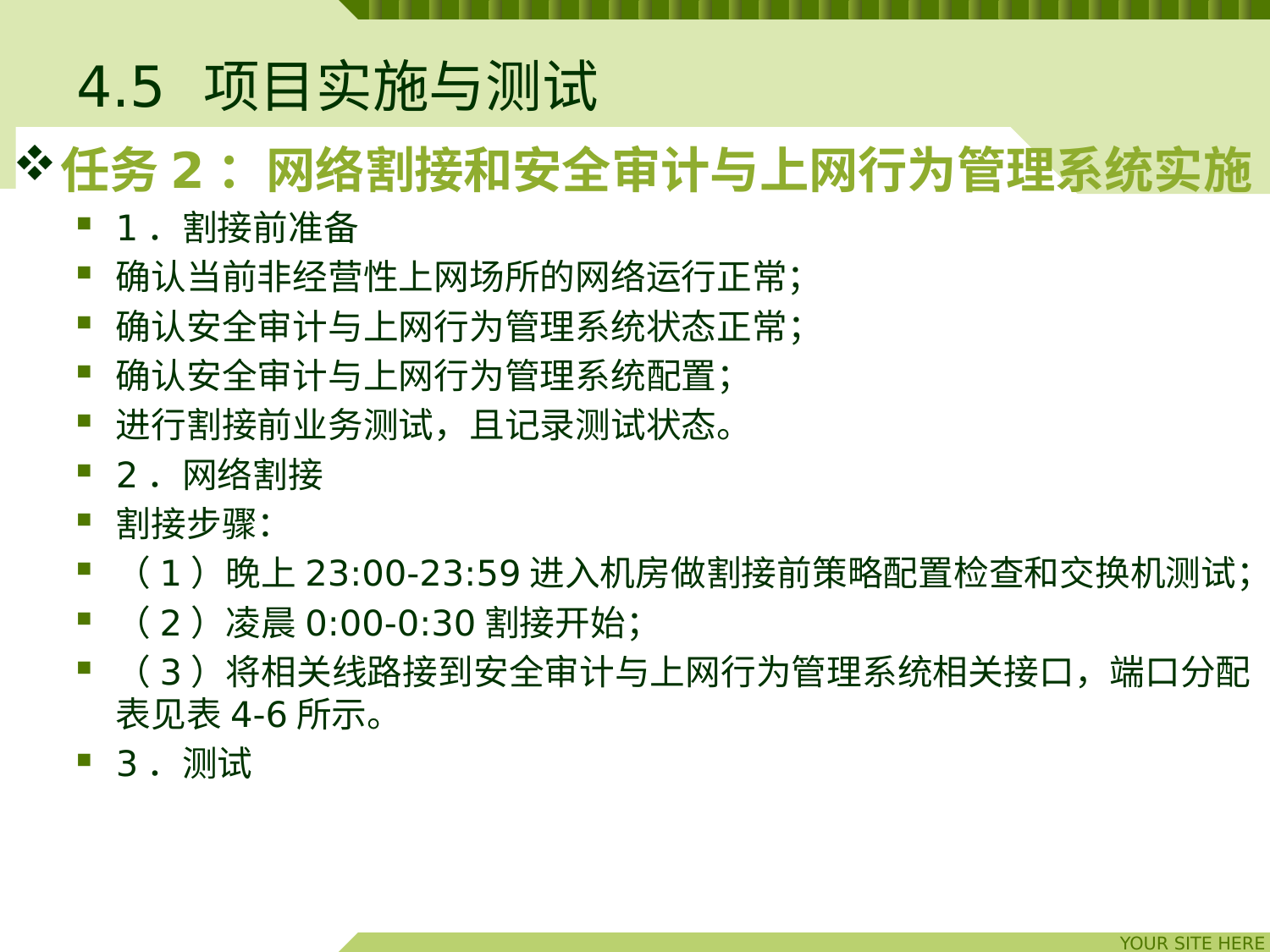

# 4.5	项目实施与测试
任务2：网络割接和安全审计与上网行为管理系统实施
1．割接前准备
确认当前非经营性上网场所的网络运行正常；
确认安全审计与上网行为管理系统状态正常；
确认安全审计与上网行为管理系统配置；
进行割接前业务测试，且记录测试状态。
2．网络割接
割接步骤：
（1）晚上23:00-23:59进入机房做割接前策略配置检查和交换机测试；
（2）凌晨0:00-0:30割接开始；
（3）将相关线路接到安全审计与上网行为管理系统相关接口，端口分配表见表4-6所示。
3．测试